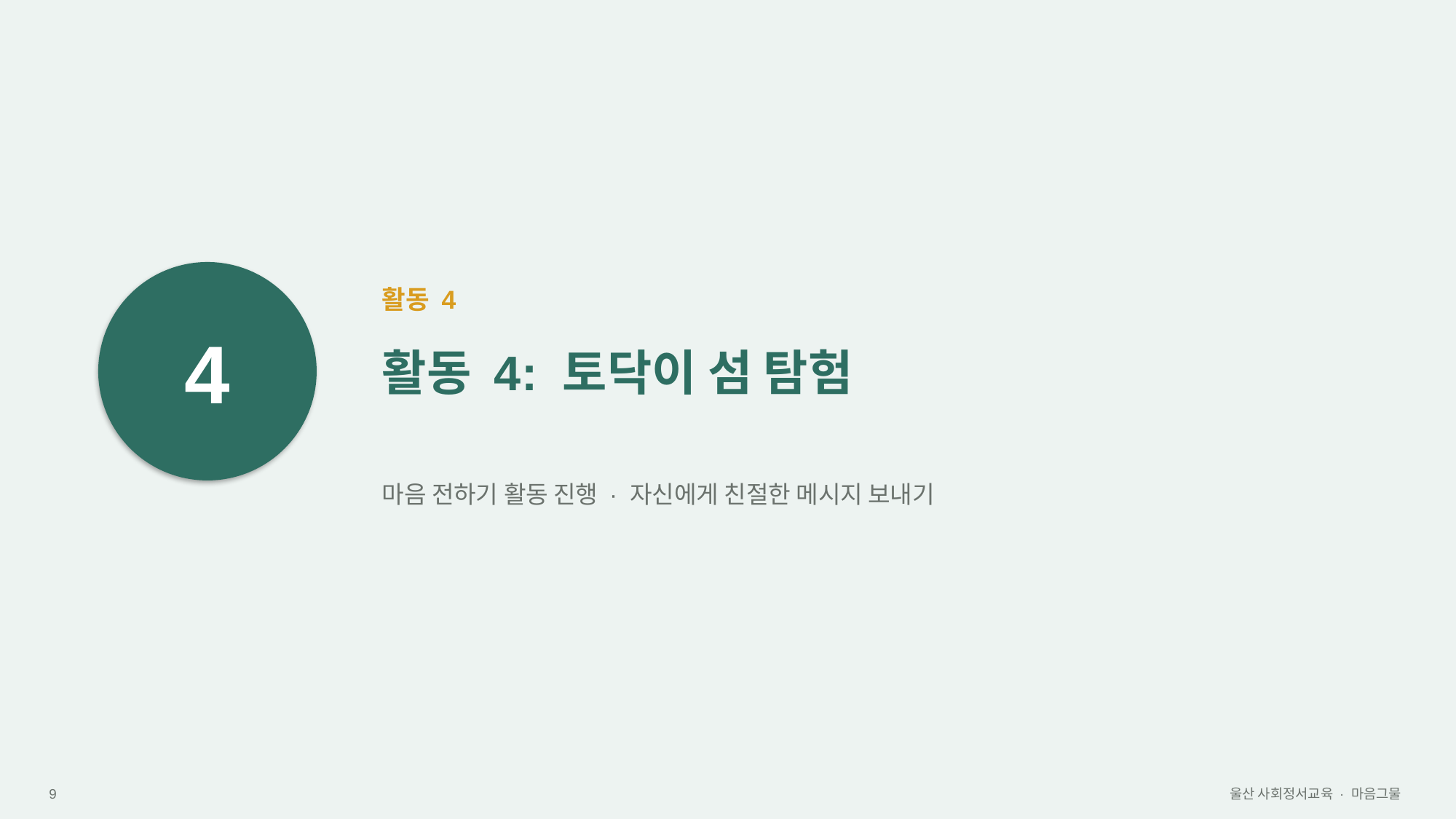

4
활동 4
활동 4: 토닥이 섬 탐험
마음 전하기 활동 진행 · 자신에게 친절한 메시지 보내기
9
울산 사회정서교육 · 마음그물